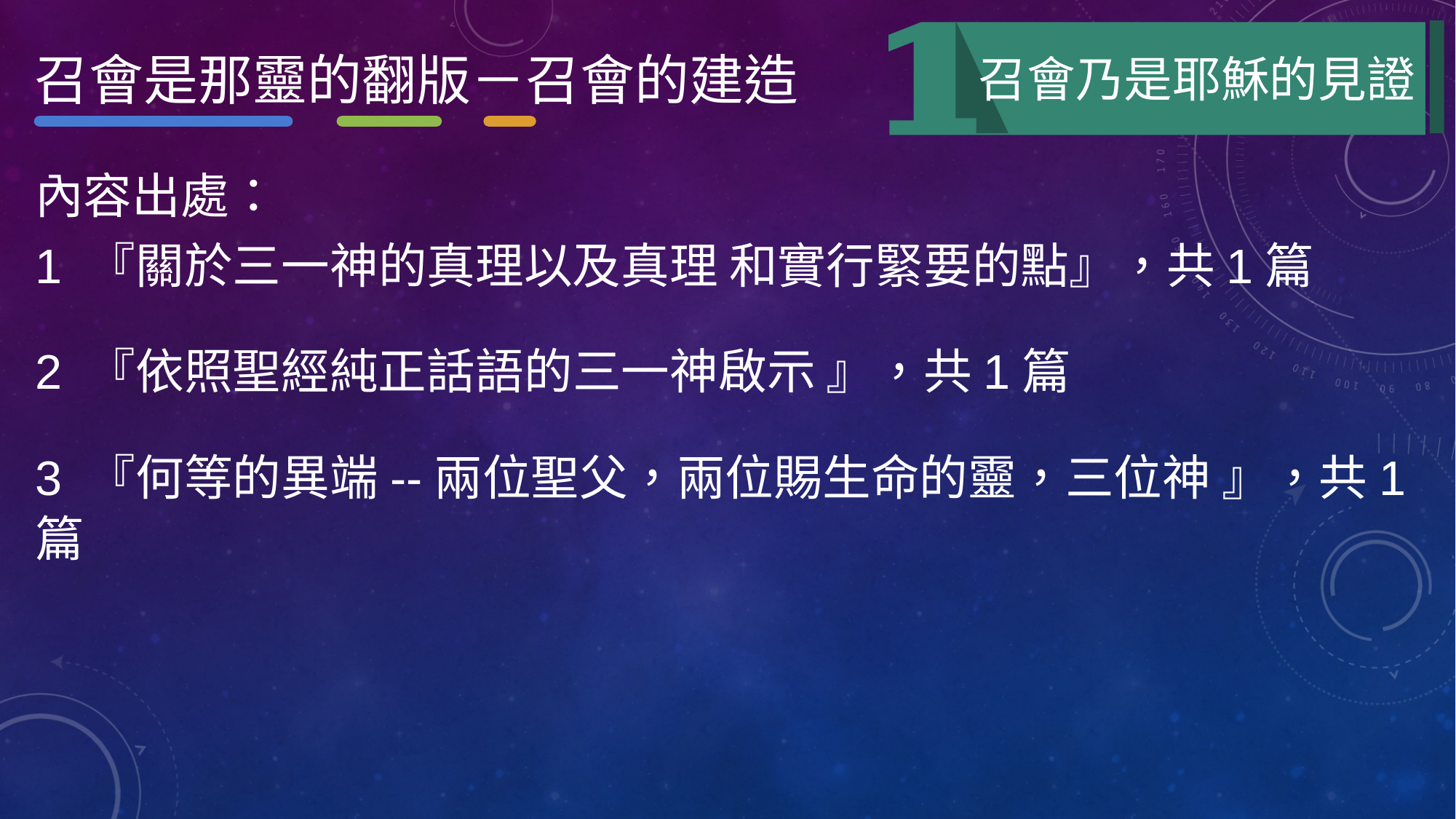

召會是那靈的翻版－召會的建造

召會乃是耶穌的見證

內容出處：
1 『關於三一神的真理以及真理 和實行緊要的點』，共1篇
2 『依照聖經純正話語的三一神啟示 』，共1篇
3 『何等的異端--兩位聖父，兩位賜生命的靈，三位神 』，共1篇